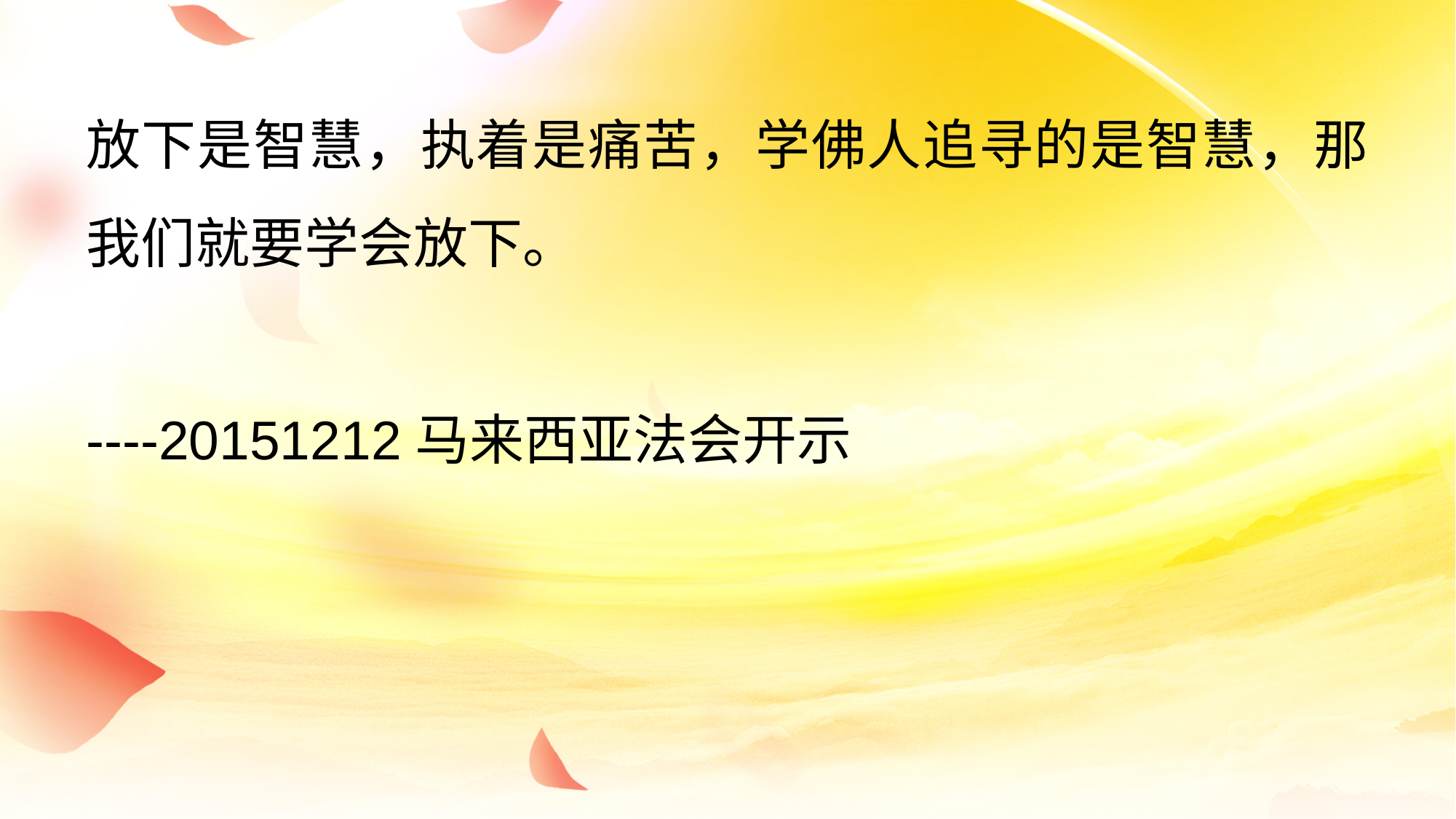

放下是智慧，执着是痛苦，学佛人追寻的是智慧，那我们就要学会放下。

----20151212马来西亚法会开示